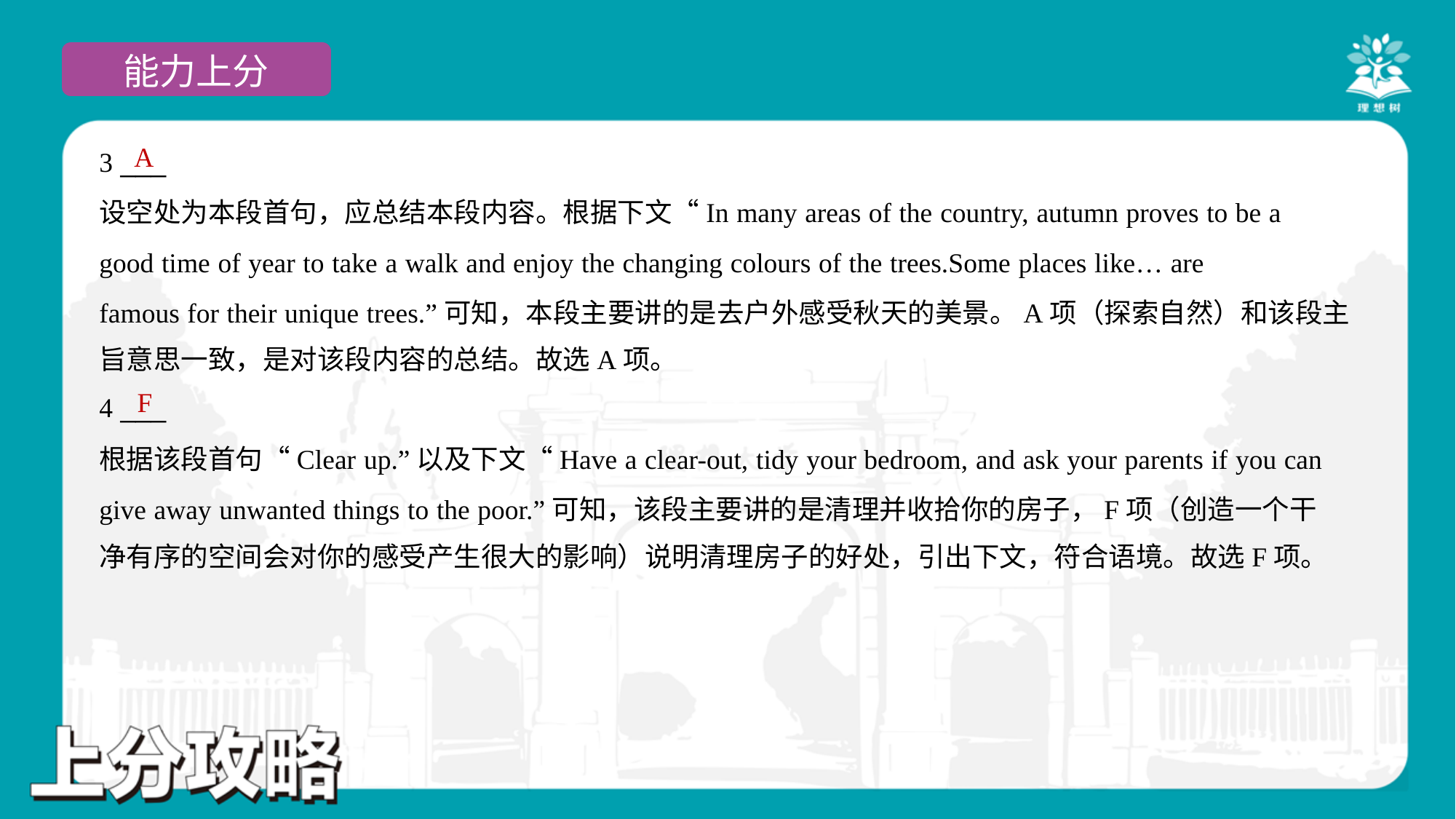

A
3 ___
设空处为本段首句，应总结本段内容。根据下文“In many areas of the country, autumn proves to be a
good time of year to take a walk and enjoy the changing colours of the trees.Some places like… are
famous for their unique trees.”可知，本段主要讲的是去户外感受秋天的美景。A项（探索自然）和该段主
旨意思一致，是对该段内容的总结。故选A项。
F
4 ___
根据该段首句“Clear up.”以及下文“Have a clear-out, tidy your bedroom, and ask your parents if you can
give away unwanted things to the poor.”可知，该段主要讲的是清理并收拾你的房子，F项（创造一个干
净有序的空间会对你的感受产生很大的影响）说明清理房子的好处，引出下文，符合语境。故选F项。